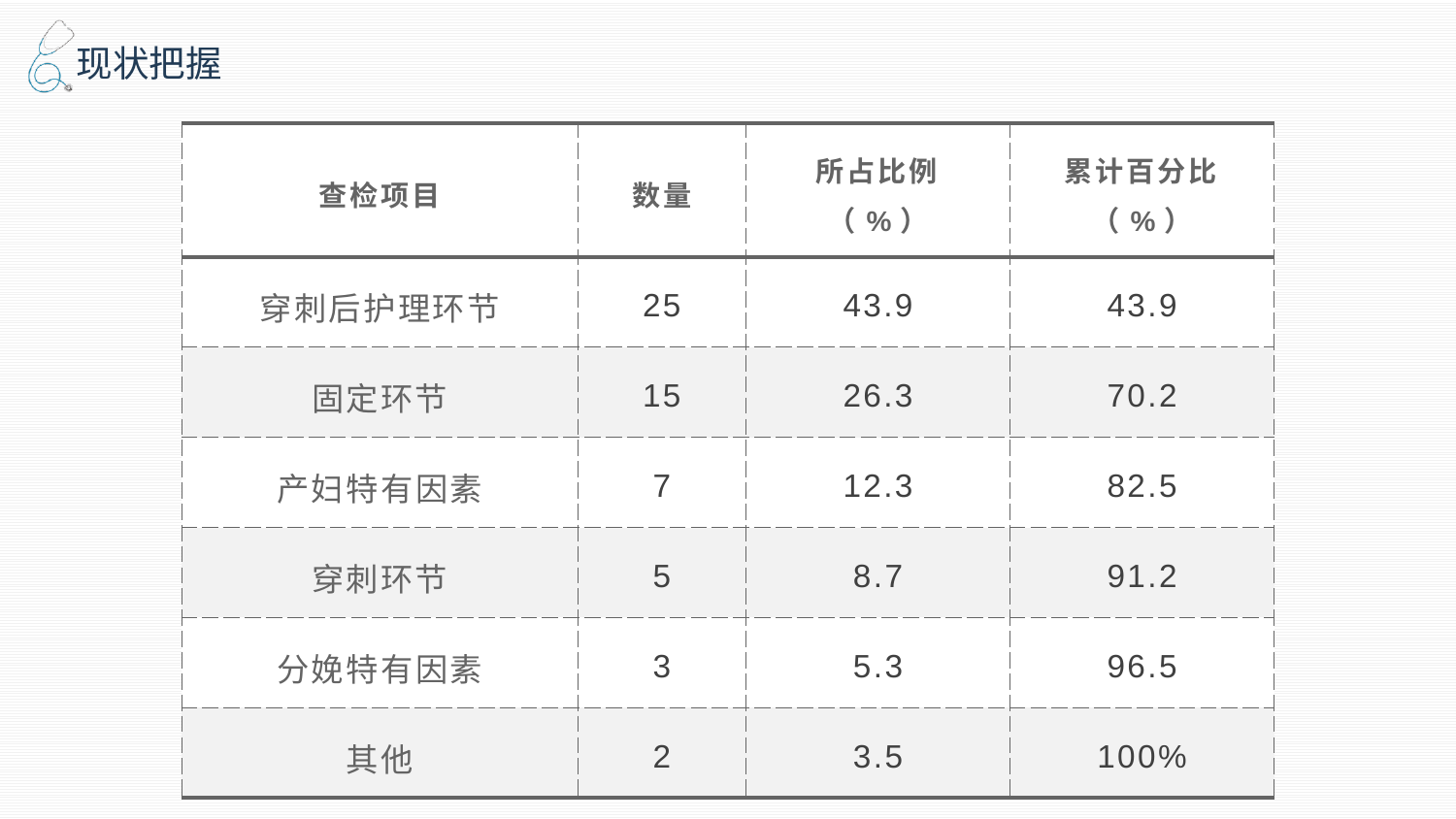

| 查检项目 | 数量 | 所占比例（%） | 累计百分比（%） |
| --- | --- | --- | --- |
| 穿刺后护理环节 | 25 | 43.9 | 43.9 |
| 固定环节 | 15 | 26.3 | 70.2 |
| 产妇特有因素 | 7 | 12.3 | 82.5 |
| 穿刺环节 | 5 | 8.7 | 91.2 |
| 分娩特有因素 | 3 | 5.3 | 96.5 |
| 其他 | 2 | 3.5 | 100% |